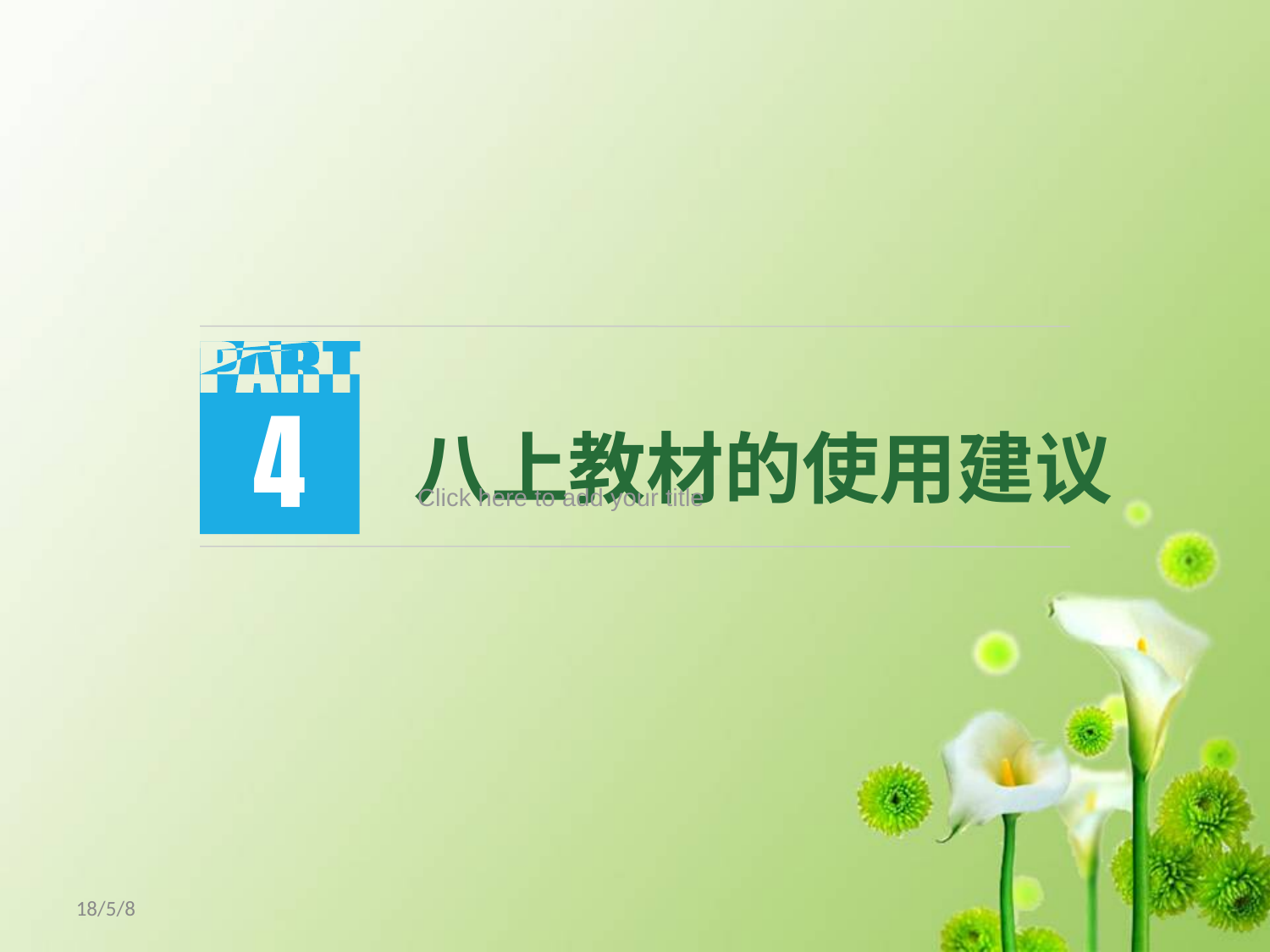

4
 八上教材的使用建议
Click here to add your title

18/5/8